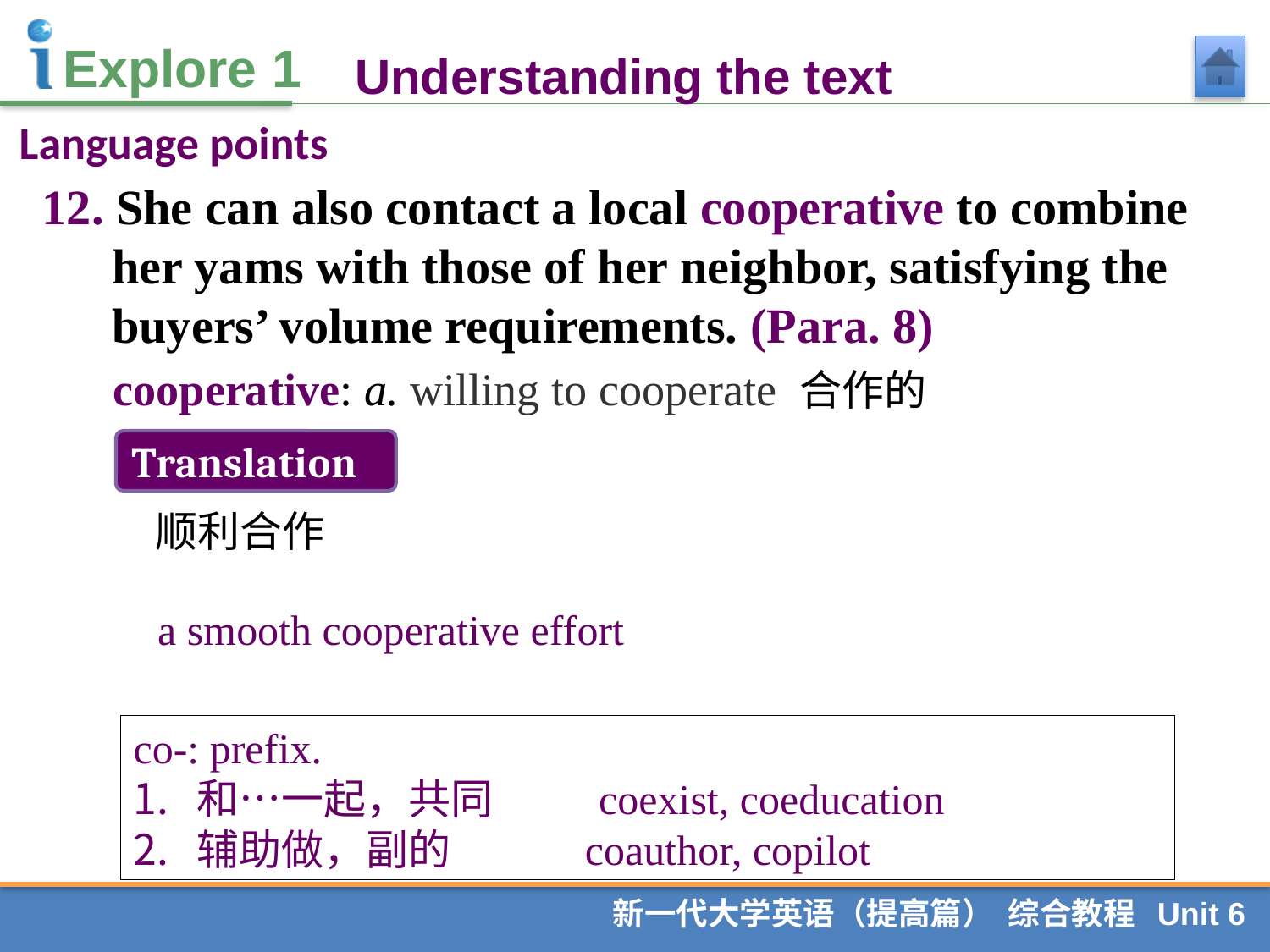

Understanding the text
Language points
12. She can also contact a local cooperative to combine her yams with those of her neighbor, satisfying the buyers’ volume requirements. (Para. 8)
     cooperative: a. willing to cooperate 合作的
Translation
顺利合作
    a smooth cooperative effort
co-: prefix.
和…一起，共同          coexist, coeducation
辅助做，副的             coauthor, copilot